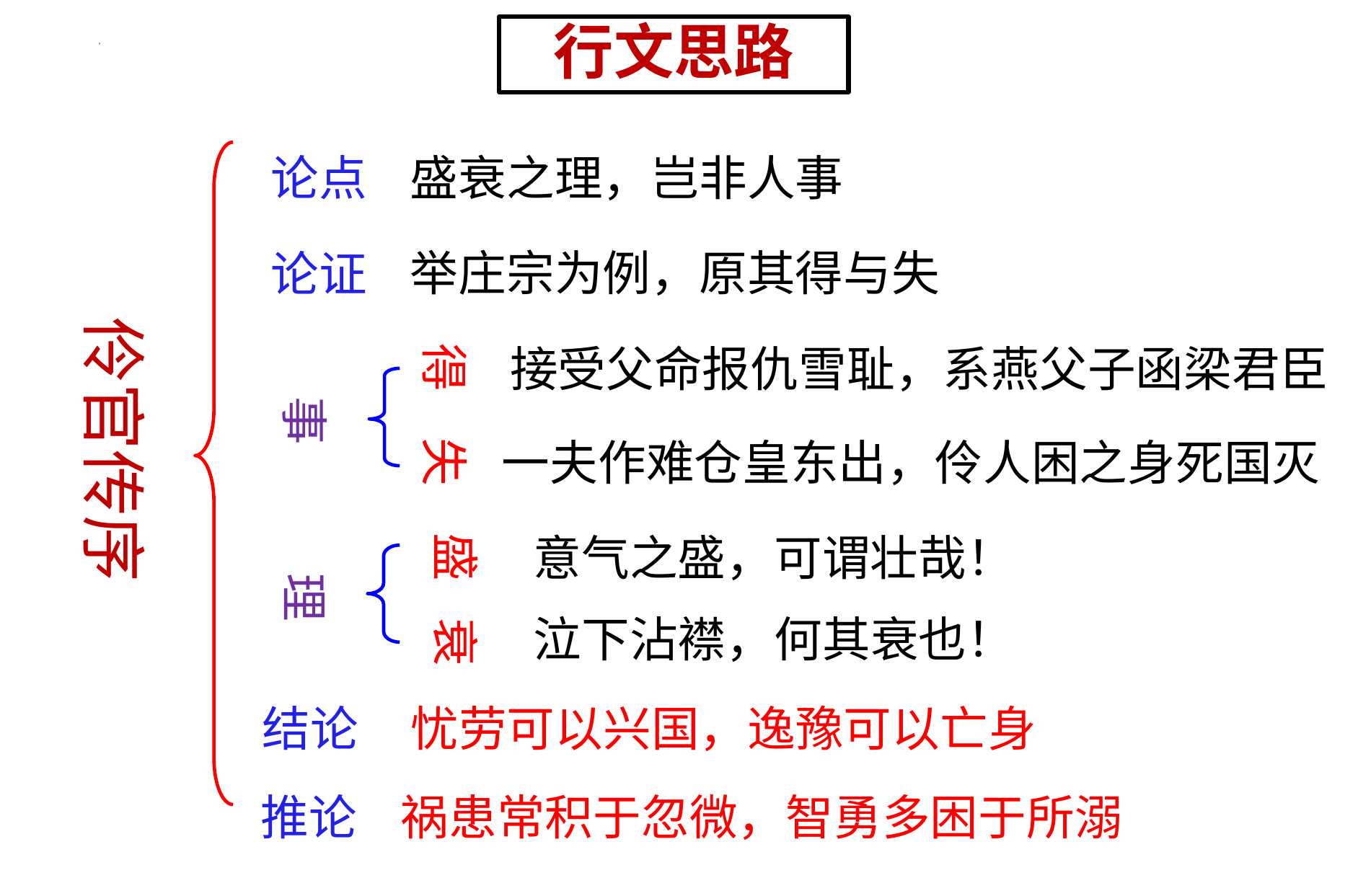

行文思路
盛衰之理，岂非人事

论点
举庄宗为例，原其得与失
论证
伶官传序
接受父命报仇雪耻，系燕父子函梁君臣
得

事
一夫作难仓皇东出，伶人困之身死国灭
失
盛
意气之盛，可谓壮哉！

理
泣下沾襟，何其衰也！
衰
结论
忧劳可以兴国，逸豫可以亡身
推论
祸患常积于忽微，智勇多困于所溺